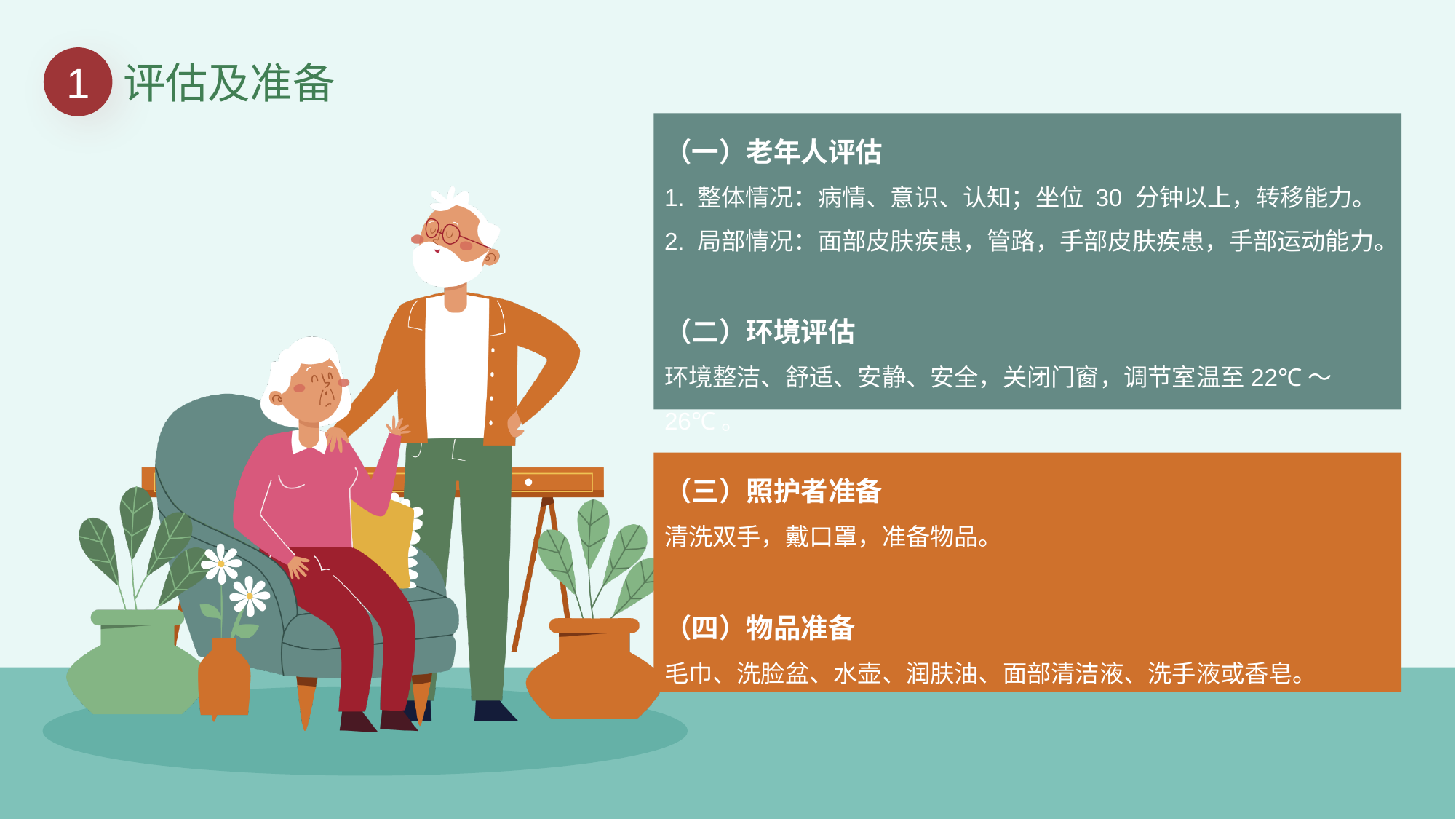

1
评估及准备
（一）老年人评估
1. 整体情况：病情、意识、认知；坐位 30 分钟以上，转移能力。
2. 局部情况：面部皮肤疾患，管路，手部皮肤疾患，手部运动能力。

（二）环境评估
环境整洁、舒适、安静、安全，关闭门窗，调节室温至22℃～26℃。

（三）照护者准备
清洗双手，戴口罩，准备物品。

（四）物品准备
毛巾、洗脸盆、水壶、润肤油、面部清洁液、洗手液或香皂。